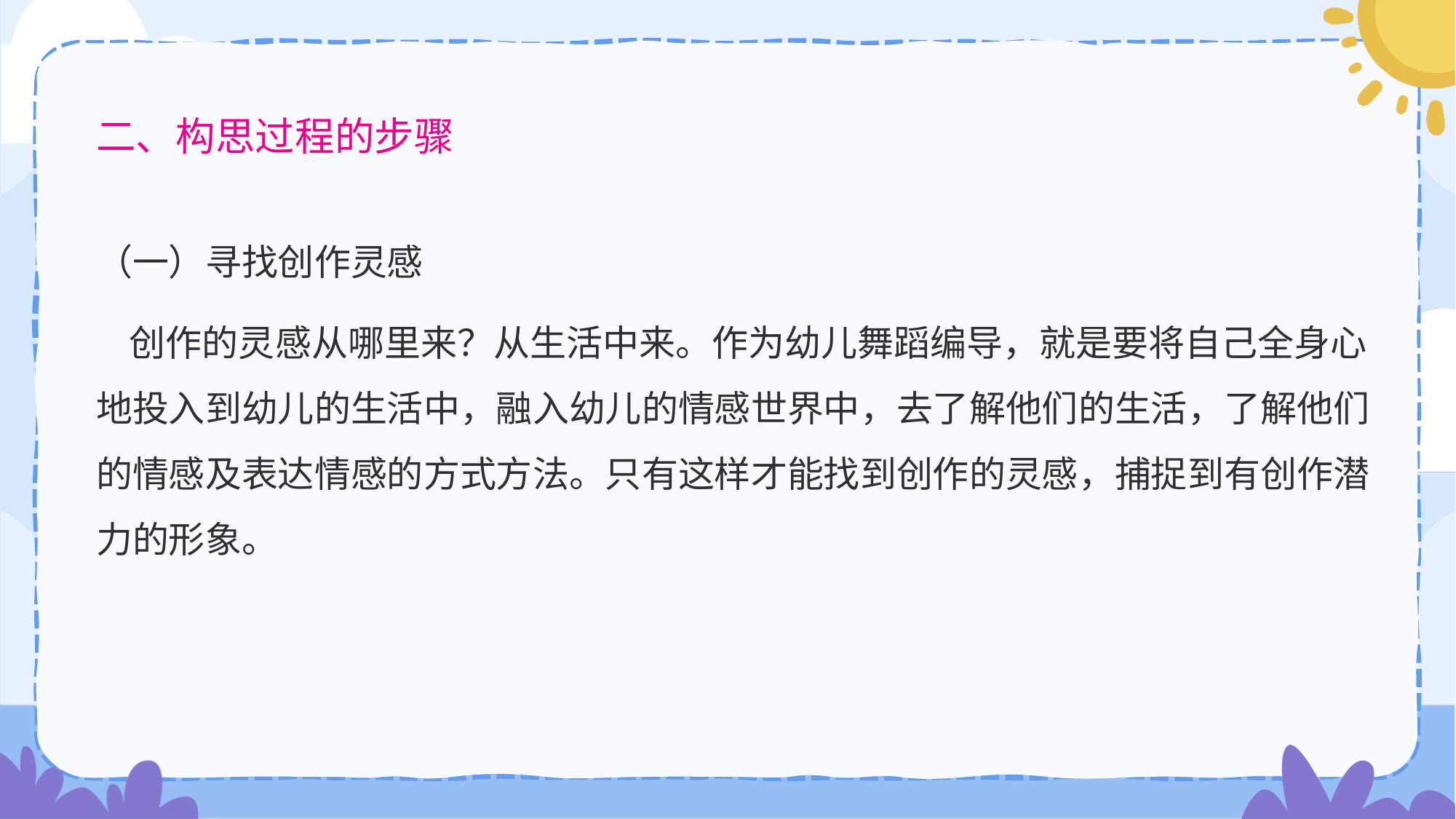

# 二、构思过程的步骤
（一）寻找创作灵感
   创作的灵感从哪里来？从生活中来。作为幼儿舞蹈编导，就是要将自己全身心地投入到幼儿的生活中，融入幼儿的情感世界中，去了解他们的生活，了解他们的情感及表达情感的方式方法。只有这样才能找到创作的灵感，捕捉到有创作潜力的形象。